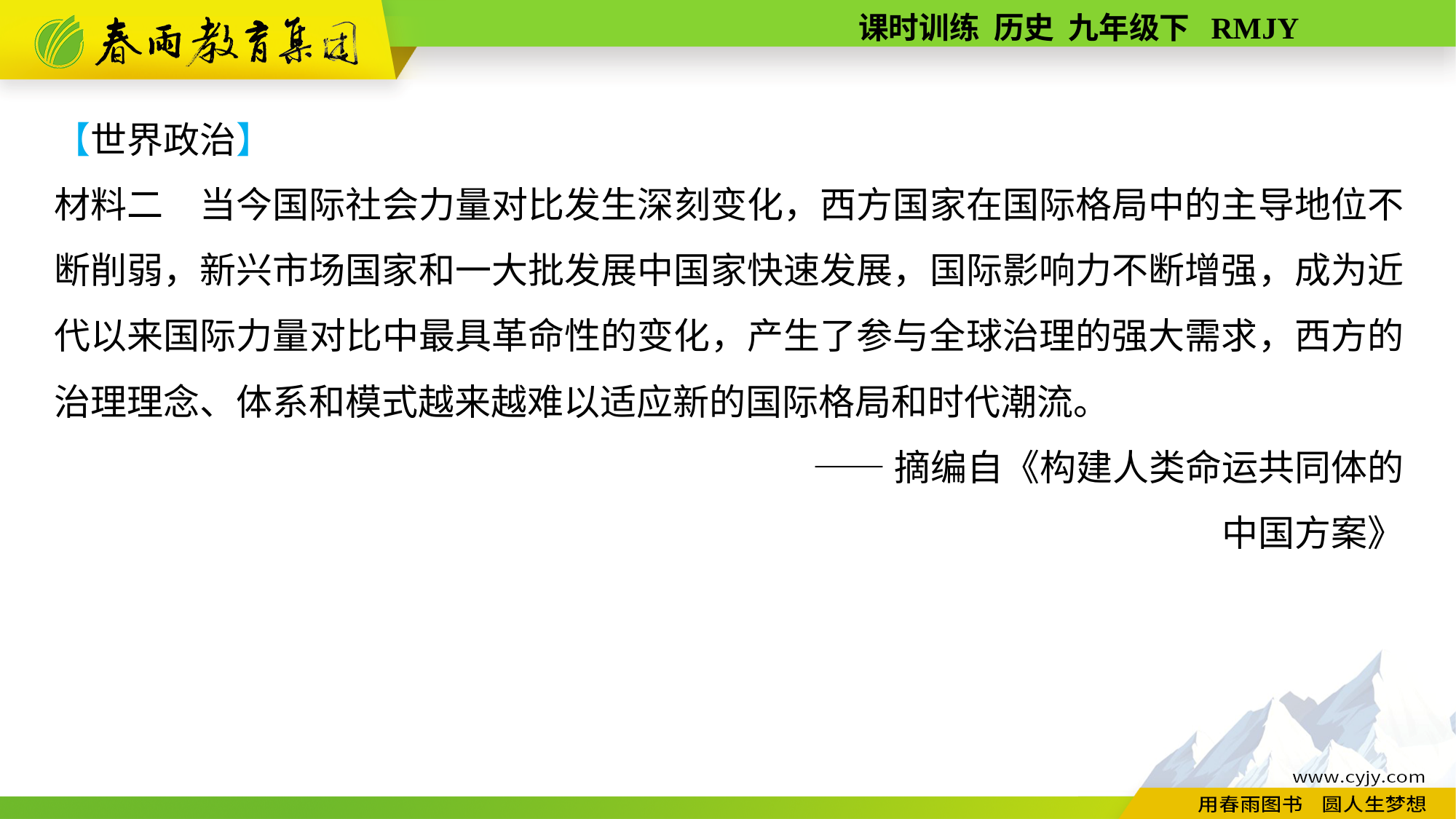

【世界政治】
材料二　当今国际社会力量对比发生深刻变化，西方国家在国际格局中的主导地位不断削弱，新兴市场国家和一大批发展中国家快速发展，国际影响力不断增强，成为近代以来国际力量对比中最具革命性的变化，产生了参与全球治理的强大需求，西方的治理理念、体系和模式越来越难以适应新的国际格局和时代潮流。
——摘编自《构建人类命运共同体的
中国方案》